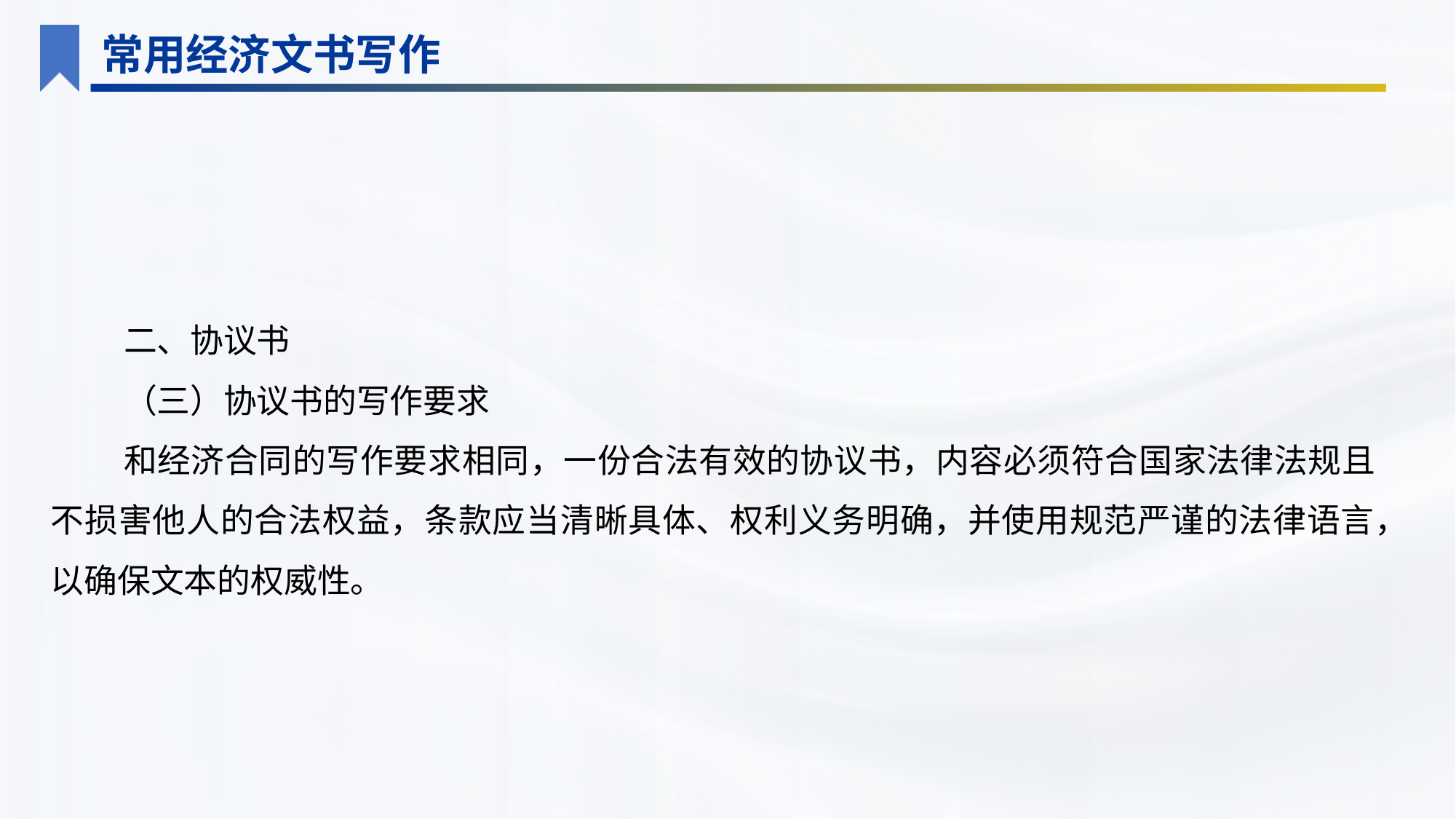

常用经济文书写作
二、协议书
（三）协议书的写作要求
和经济合同的写作要求相同，一份合法有效的协议书，内容必须符合国家法律法规且不损害他人的合法权益，条款应当清晰具体、权利义务明确，并使用规范严谨的法律语言，以确保文本的权威性。